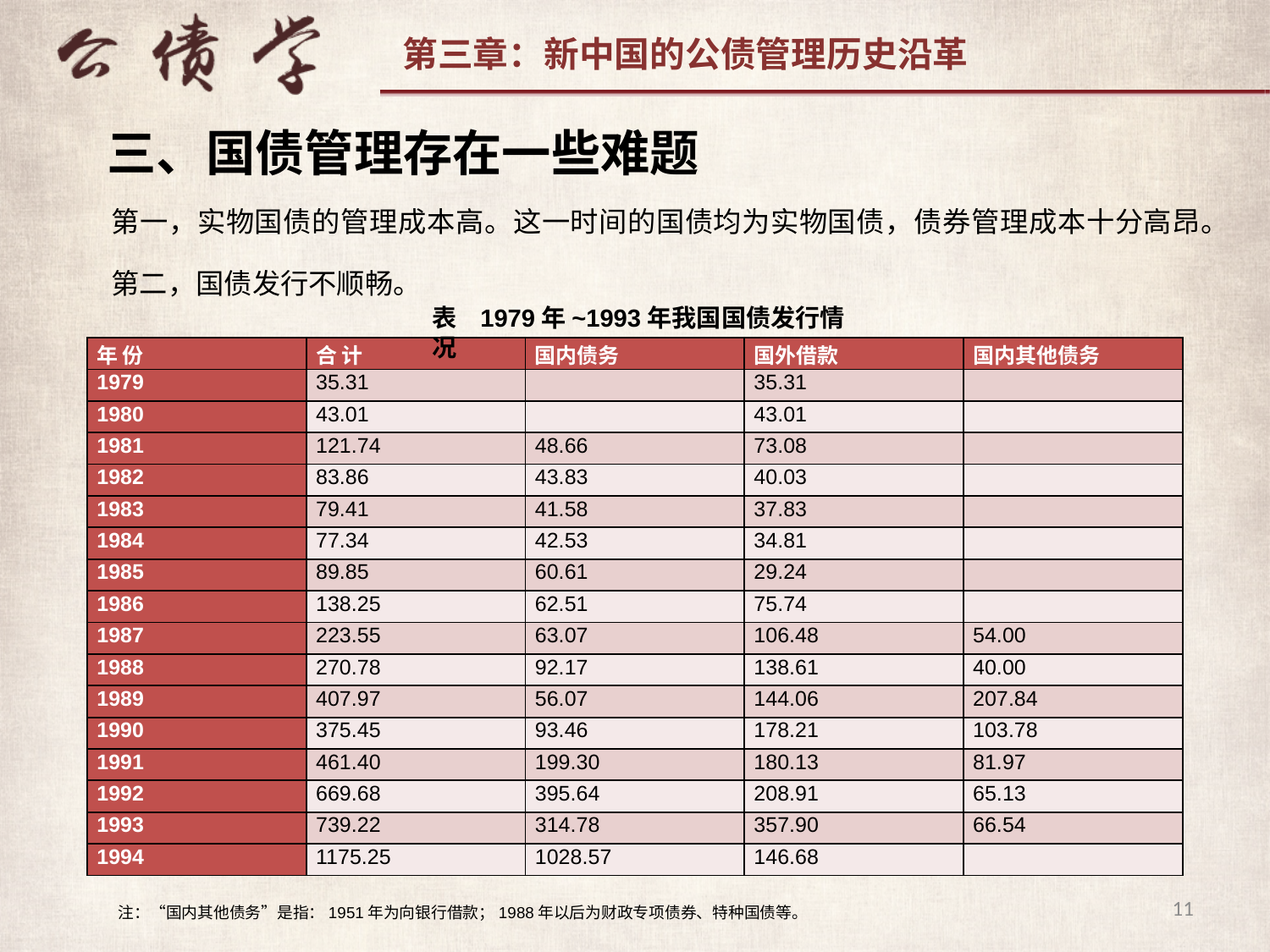

三、国债管理存在一些难题
第一，实物国债的管理成本高。这一时间的国债均为实物国债，债券管理成本十分高昂。
第二，国债发行不顺畅。
表   1979年~1993年我国国债发行情况
| 年 份 | 合 计 | 国内债务 | 国外借款 | 国内其他债务 |
| --- | --- | --- | --- | --- |
| 1979 | 35.31 |  | 35.31 |  |
| 1980 | 43.01 |  | 43.01 |  |
| 1981 | 121.74 | 48.66 | 73.08 |  |
| 1982 | 83.86 | 43.83 | 40.03 |  |
| 1983 | 79.41 | 41.58 | 37.83 |  |
| 1984 | 77.34 | 42.53 | 34.81 |  |
| 1985 | 89.85 | 60.61 | 29.24 |  |
| 1986 | 138.25 | 62.51 | 75.74 |  |
| 1987 | 223.55 | 63.07 | 106.48 | 54.00 |
| 1988 | 270.78 | 92.17 | 138.61 | 40.00 |
| 1989 | 407.97 | 56.07 | 144.06 | 207.84 |
| 1990 | 375.45 | 93.46 | 178.21 | 103.78 |
| 1991 | 461.40 | 199.30 | 180.13 | 81.97 |
| 1992 | 669.68 | 395.64 | 208.91 | 65.13 |
| 1993 | 739.22 | 314.78 | 357.90 | 66.54 |
| 1994 | 1175.25 | 1028.57 | 146.68 |  |
11
注：“国内其他债务”是指：1951年为向银行借款；1988年以后为财政专项债券、特种国债等。